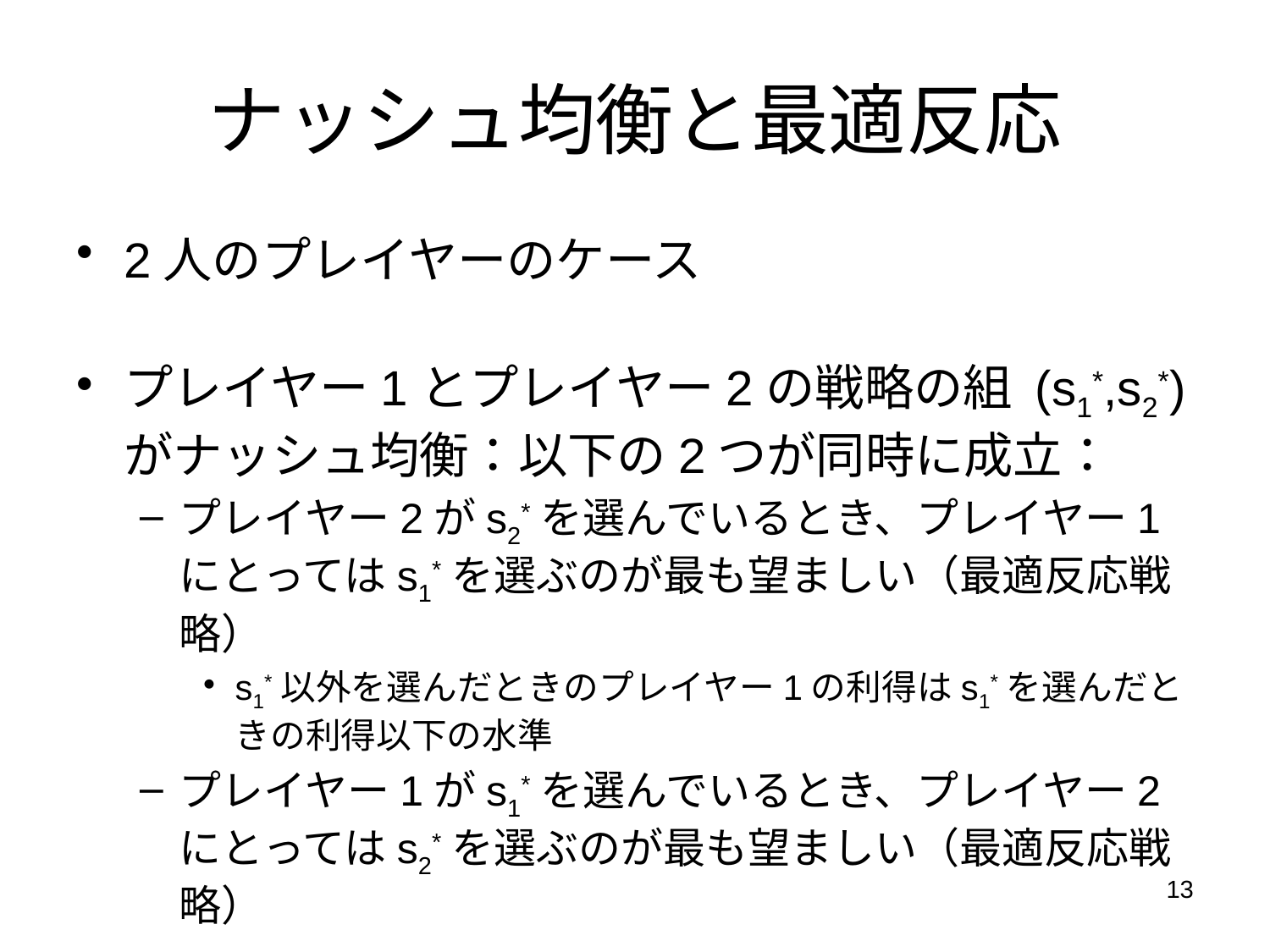

ナッシュ均衡と最適反応
2人のプレイヤーのケース

プレイヤー1とプレイヤー2の戦略の組 (s1*,s2*) がナッシュ均衡：以下の2つが同時に成立：
プレイヤー2がs2*を選んでいるとき、プレイヤー1にとってはs1*を選ぶのが最も望ましい（最適反応戦略）
s1*以外を選んだときのプレイヤー1の利得はs1*を選んだときの利得以下の水準
プレイヤー1がs1*を選んでいるとき、プレイヤー2にとってはs2*を選ぶのが最も望ましい（最適反応戦略）
13